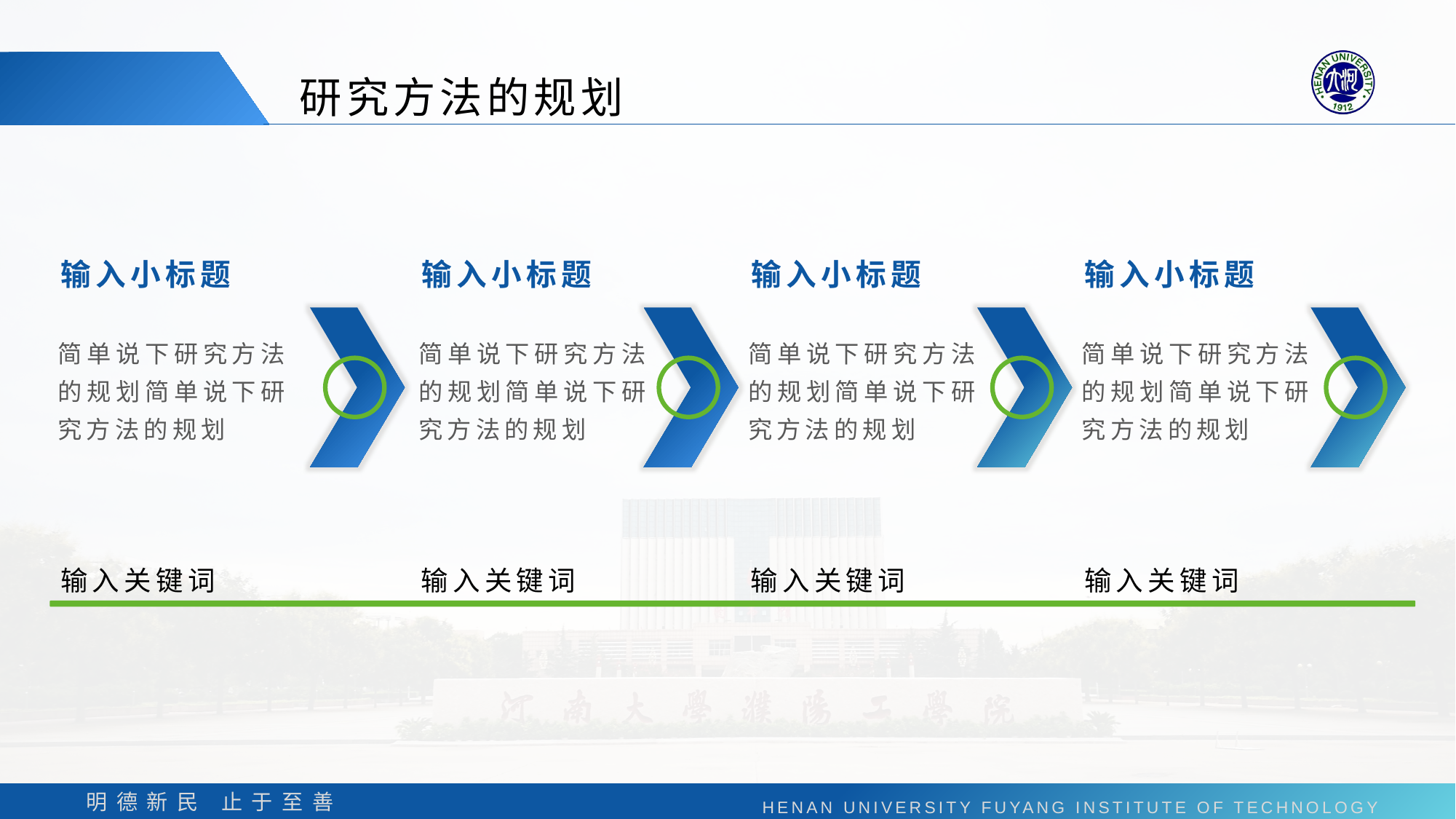

研究方法的规划
输入小标题
输入小标题
输入小标题
输入小标题

简单说下研究方法的规划简单说下研究方法的规划
简单说下研究方法的规划简单说下研究方法的规划
简单说下研究方法的规划简单说下研究方法的规划
简单说下研究方法的规划简单说下研究方法的规划
输入关键词
输入关键词
输入关键词
输入关键词